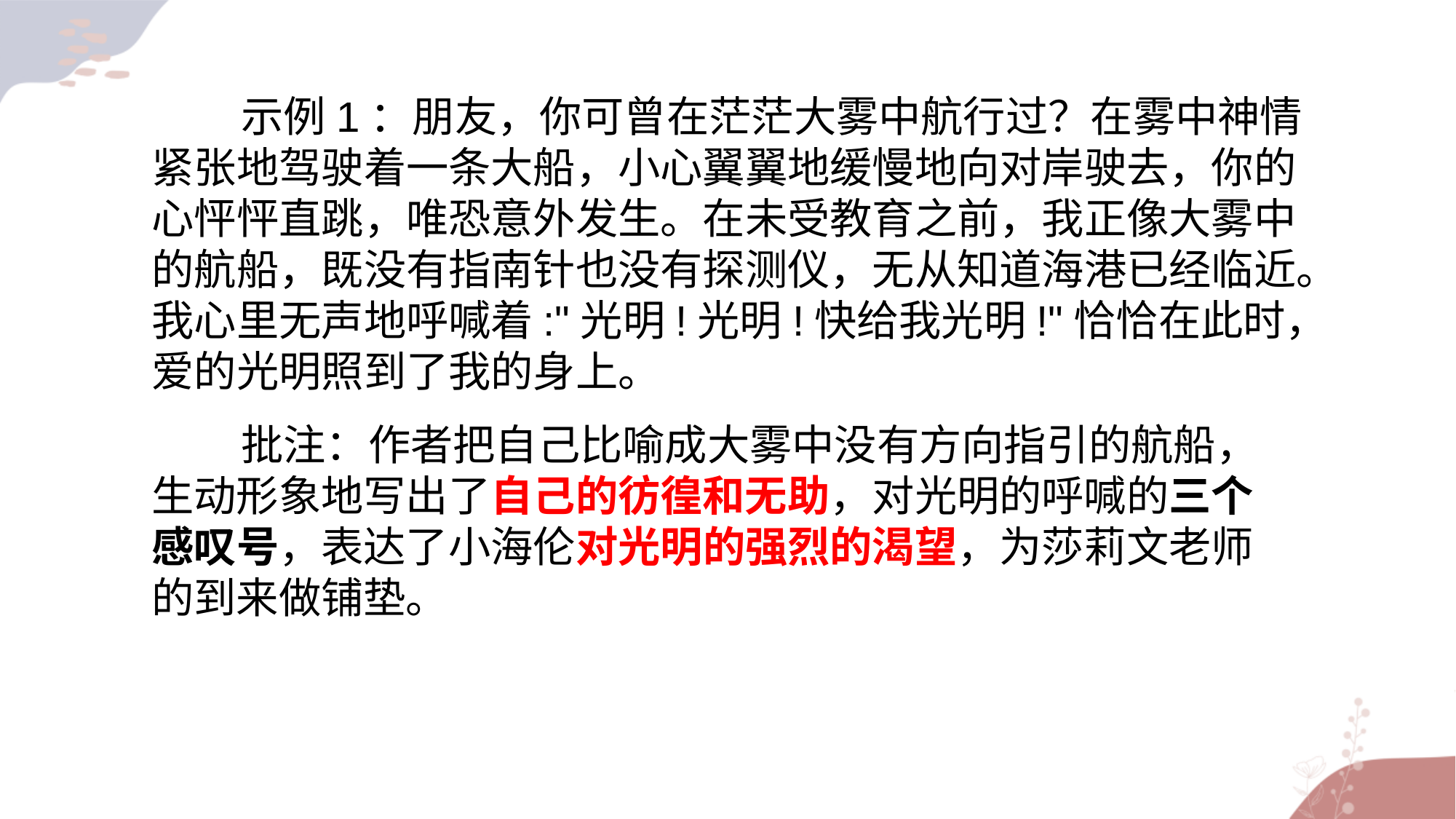

示例1：朋友，你可曾在茫茫大雾中航行过？在雾中神情紧张地驾驶着一条大船，小心翼翼地缓慢地向对岸驶去，你的心怦怦直跳，唯恐意外发生。在未受教育之前，我正像大雾中的航船，既没有指南针也没有探测仪，无从知道海港已经临近。我心里无声地呼喊着:"光明!光明!快给我光明!"恰恰在此时，爱的光明照到了我的身上。

     批注：作者把自己比喻成大雾中没有方向指引的航船，生动形象地写出了自己的彷徨和无助，对光明的呼喊的三个感叹号，表达了小海伦对光明的强烈的渴望，为莎莉文老师的到来做铺垫。